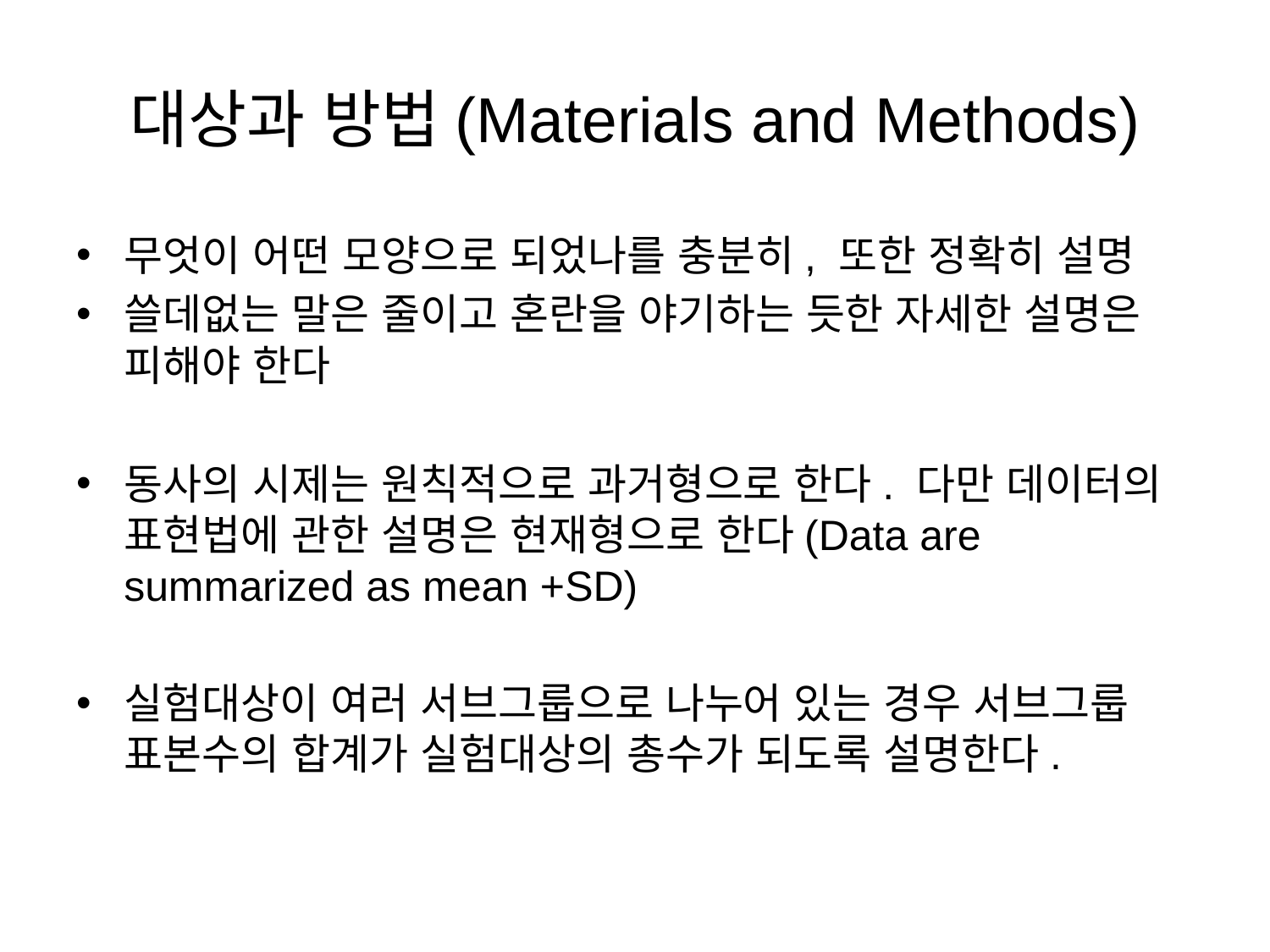

# 대상과 방법(Materials and Methods)
무엇이 어떤 모양으로 되었나를 충분히, 또한 정확히 설명
쓸데없는 말은 줄이고 혼란을 야기하는 듯한 자세한 설명은 피해야 한다

동사의 시제는 원칙적으로 과거형으로 한다. 다만 데이터의 표현법에 관한 설명은 현재형으로 한다(Data are summarized as mean +SD)

실험대상이 여러 서브그룹으로 나누어 있는 경우 서브그룹 표본수의 합계가 실험대상의 총수가 되도록 설명한다.